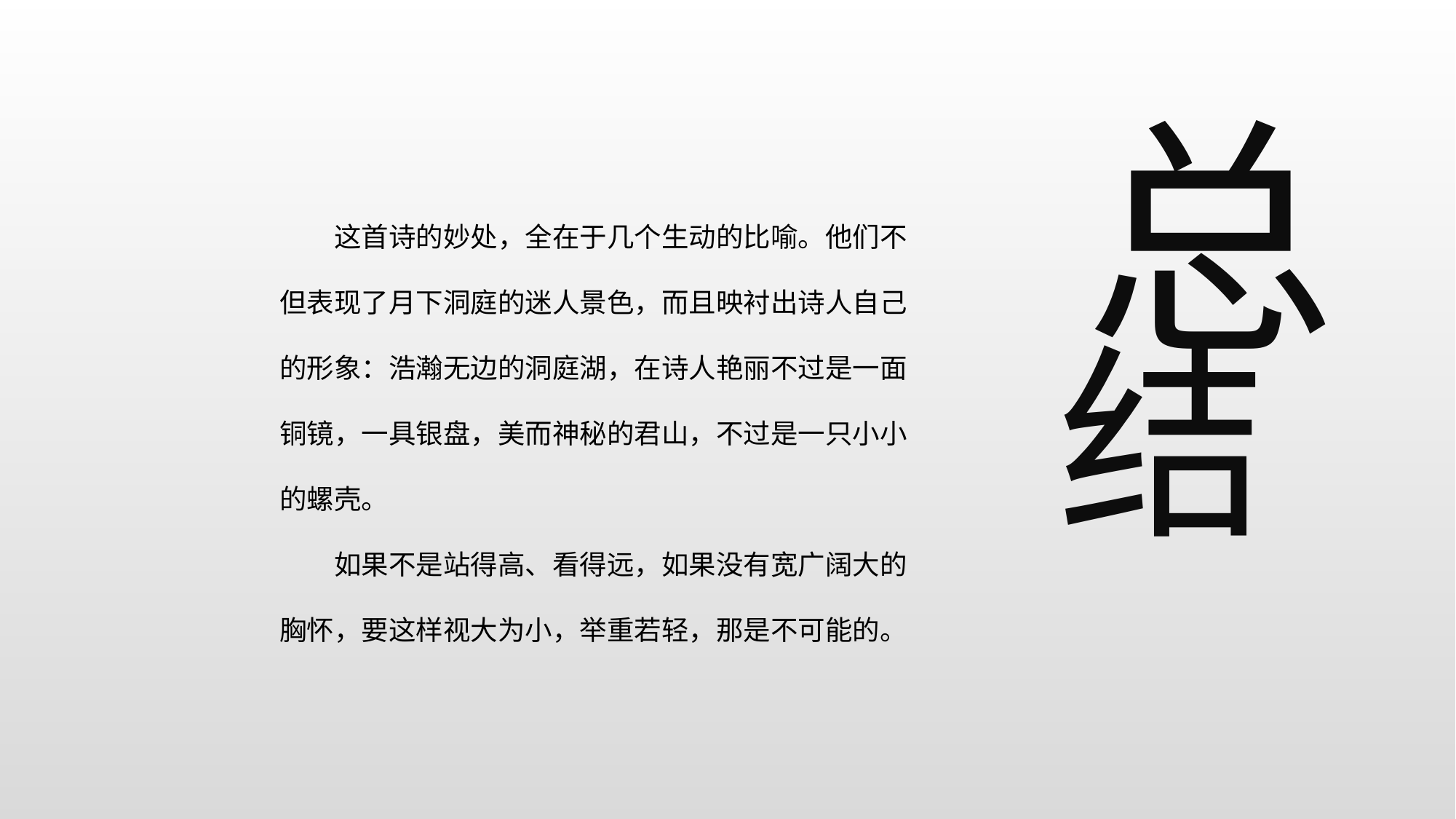

总
结
这首诗的妙处，全在于几个生动的比喻。他们不但表现了月下洞庭的迷人景色，而且映衬出诗人自己的形象：浩瀚无边的洞庭湖，在诗人艳丽不过是一面铜镜，一具银盘，美而神秘的君山，不过是一只小小的螺壳。
如果不是站得高、看得远，如果没有宽广阔大的胸怀，要这样视大为小，举重若轻，那是不可能的。